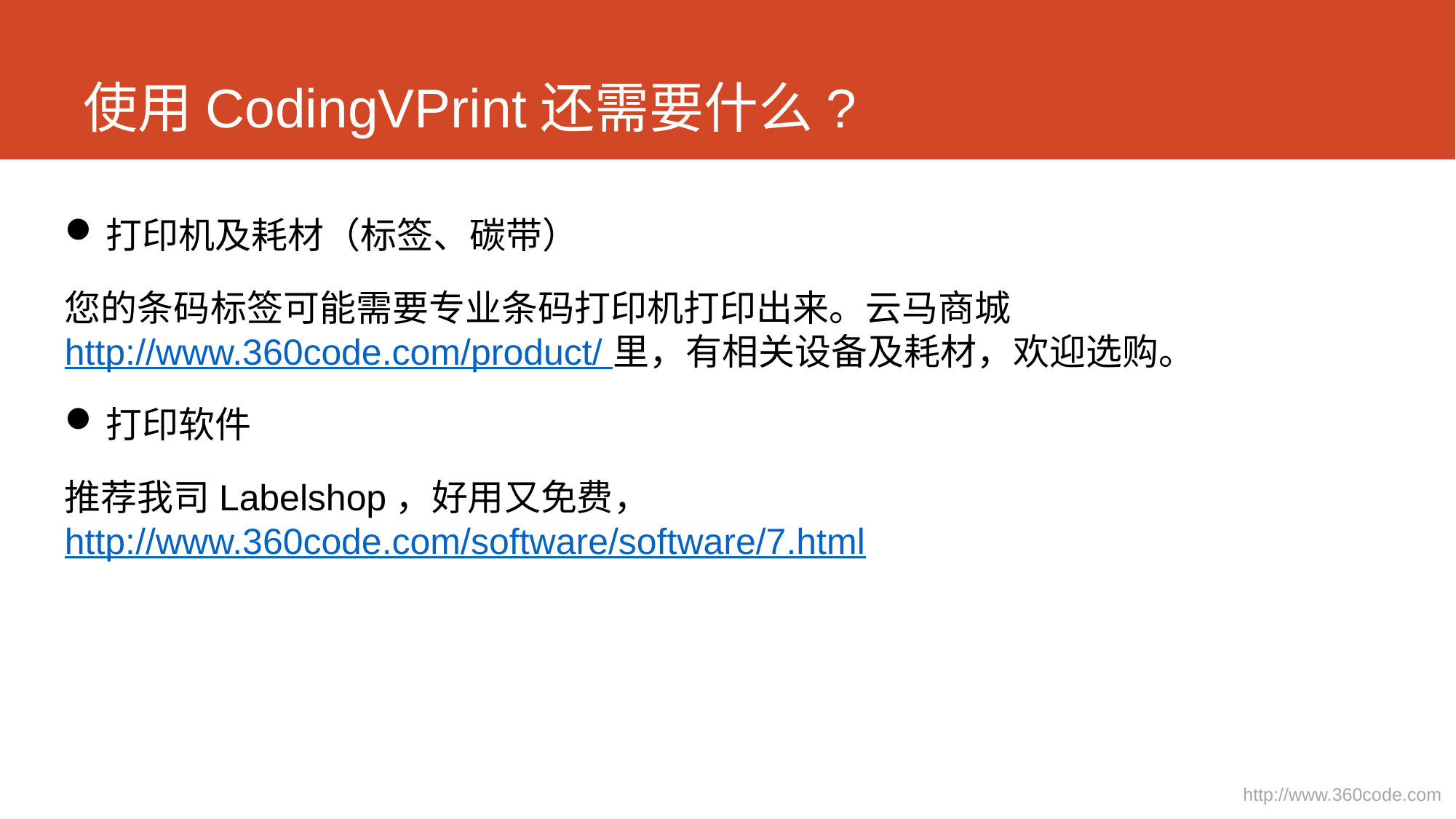

# 使用CodingVPrint还需要什么?
打印机及耗材（标签、碳带）
您的条码标签可能需要专业条码打印机打印出来。云马商城 http://www.360code.com/product/ 里，有相关设备及耗材，欢迎选购。
打印软件
推荐我司Labelshop，好用又免费， http://www.360code.com/software/software/7.html